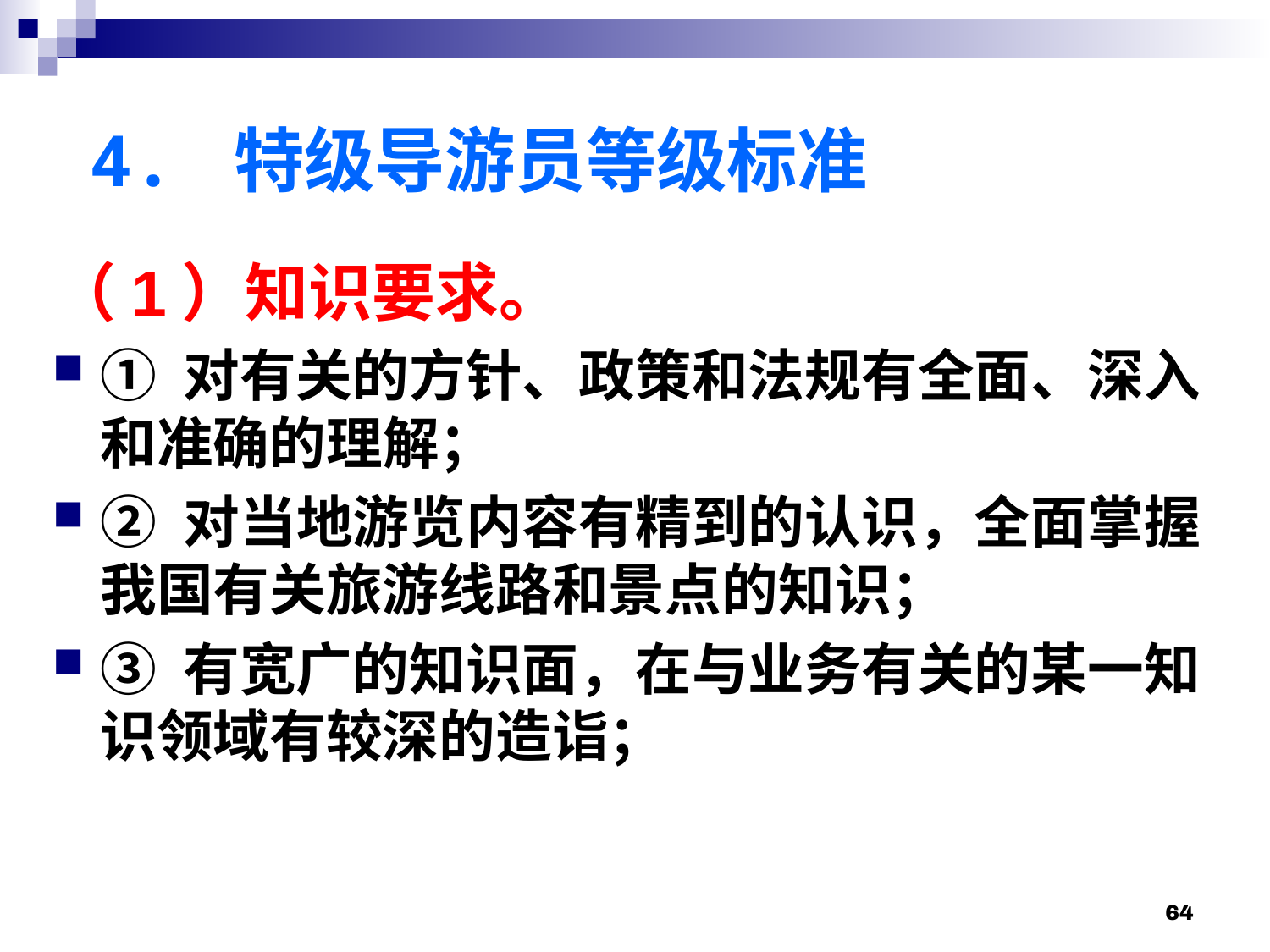

# 4. 特级导游员等级标准
（1）知识要求。
① 对有关的方针、政策和法规有全面、深入和准确的理解；
② 对当地游览内容有精到的认识，全面掌握我国有关旅游线路和景点的知识；
③ 有宽广的知识面，在与业务有关的某一知识领域有较深的造诣；
64